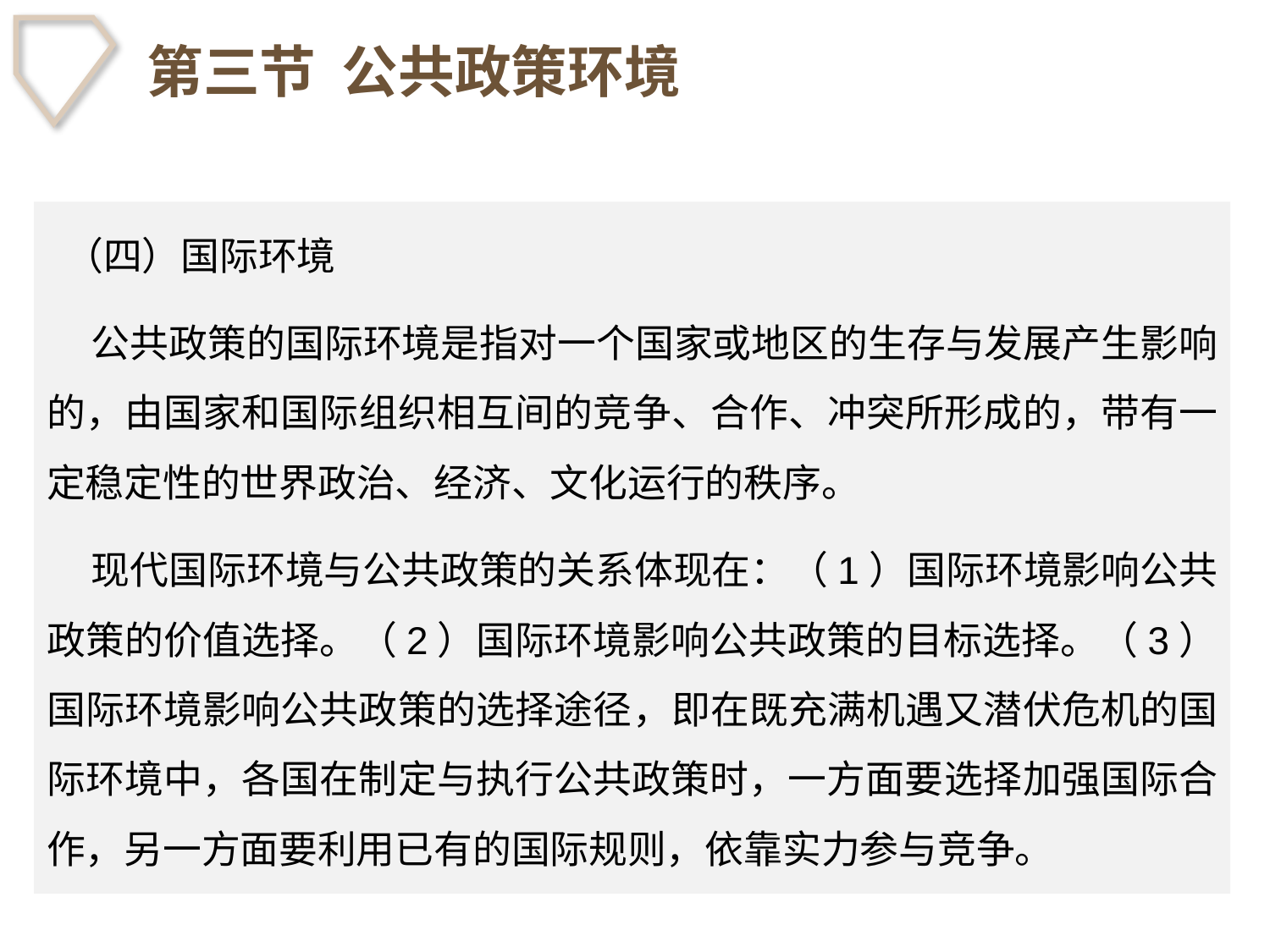

# 第三节  公共政策环境
 （四）国际环境
    公共政策的国际环境是指对一个国家或地区的生存与发展产生影响的，由国家和国际组织相互间的竞争、合作、冲突所形成的，带有一定稳定性的世界政治、经济、文化运行的秩序。
    现代国际环境与公共政策的关系体现在：（1）国际环境影响公共政策的价值选择。（2）国际环境影响公共政策的目标选择。（3）国际环境影响公共政策的选择途径，即在既充满机遇又潜伏危机的国际环境中，各国在制定与执行公共政策时，一方面要选择加强国际合作，另一方面要利用已有的国际规则，依靠实力参与竞争。